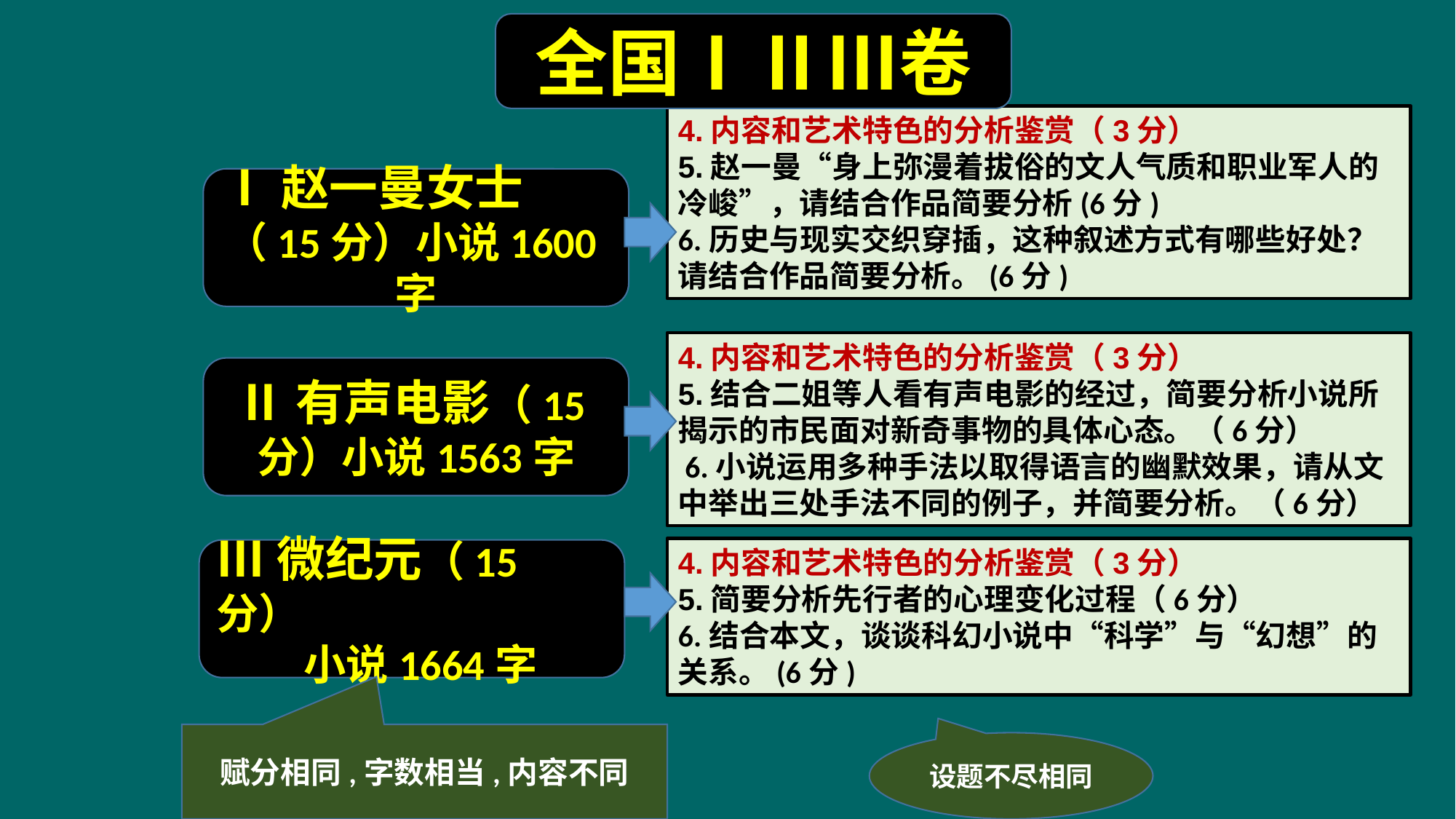

全国ⅠⅡⅢ卷
4.内容和艺术特色的分析鉴赏（3分）
5.赵一曼“身上弥漫着拔俗的文人气质和职业军人的冷峻”，请结合作品简要分析(6分)
6.历史与现实交织穿插，这种叙述方式有哪些好处？请结合作品简要分析。(6分)
Ⅰ赵一曼女士
（15分）小说1600字

4.内容和艺术特色的分析鉴赏（3分）
5.结合二姐等人看有声电影的经过，简要分析小说所揭示的市民面对新奇事物的具体心态。（6分）
 6.小说运用多种手法以取得语言的幽默效果，请从文中举出三处手法不同的例子，并简要分析。（6分）
Ⅱ有声电影（15分）小说1563字

4.内容和艺术特色的分析鉴赏（3分）
5.简要分析先行者的心理变化过程（6分）
6.结合本文，谈谈科幻小说中“科学”与“幻想”的关系。(6分)
Ⅲ微纪元（15分）
        小说1664字

赋分相同,字数相当,内容不同
设题不尽相同